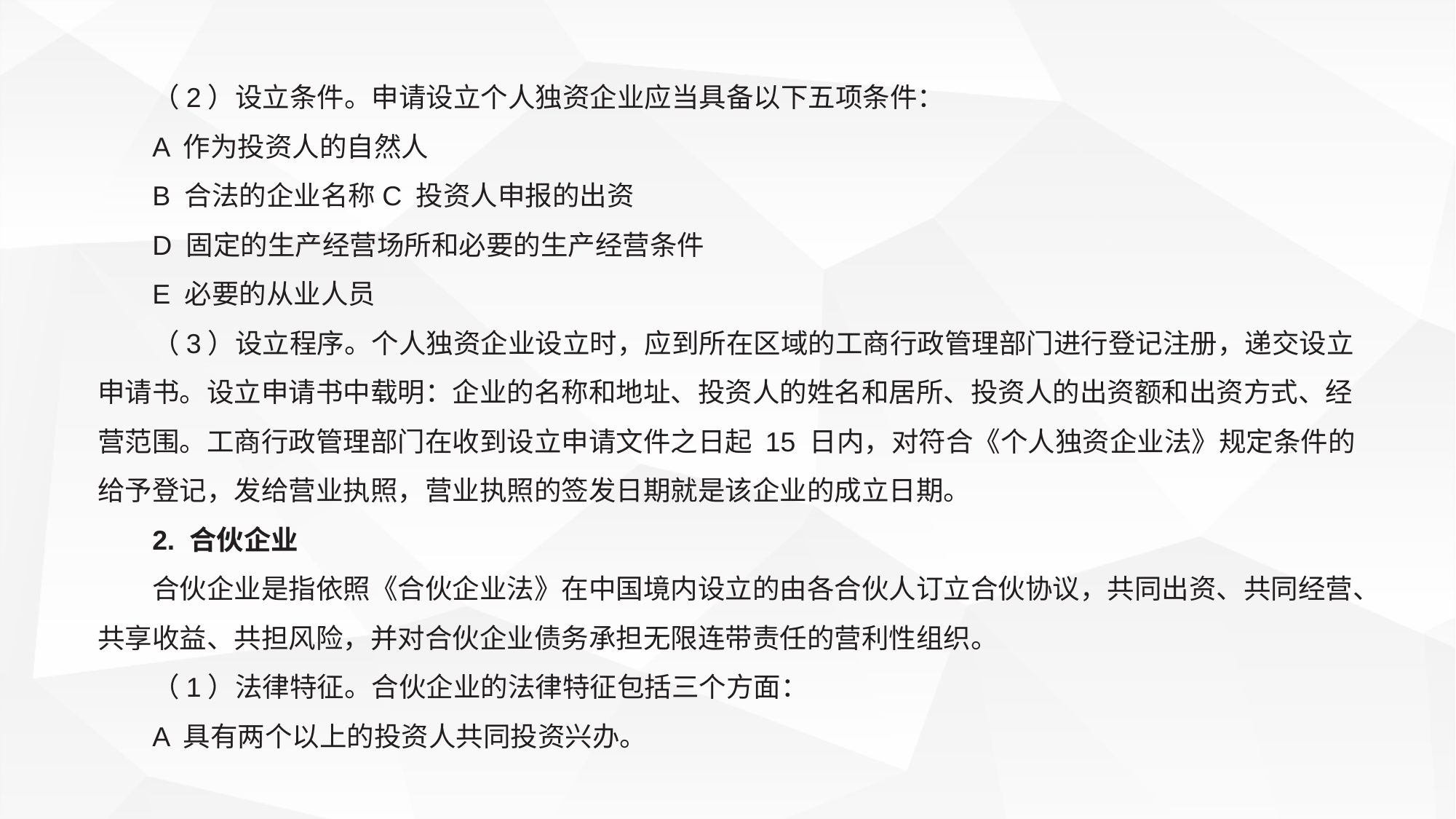

（2）设立条件。申请设立个人独资企业应当具备以下五项条件：
A 作为投资人的自然人
B 合法的企业名称C 投资人申报的出资
D 固定的生产经营场所和必要的生产经营条件
E 必要的从业人员
（3）设立程序。个人独资企业设立时，应到所在区域的工商行政管理部门进行登记注册，递交设立申请书。设立申请书中载明：企业的名称和地址、投资人的姓名和居所、投资人的出资额和出资方式、经营范围。工商行政管理部门在收到设立申请文件之日起 15 日内，对符合《个人独资企业法》规定条件的给予登记，发给营业执照，营业执照的签发日期就是该企业的成立日期。
2. 合伙企业
合伙企业是指依照《合伙企业法》在中国境内设立的由各合伙人订立合伙协议，共同出资、共同经营、共享收益、共担风险，并对合伙企业债务承担无限连带责任的营利性组织。
（1）法律特征。合伙企业的法律特征包括三个方面：
A 具有两个以上的投资人共同投资兴办。